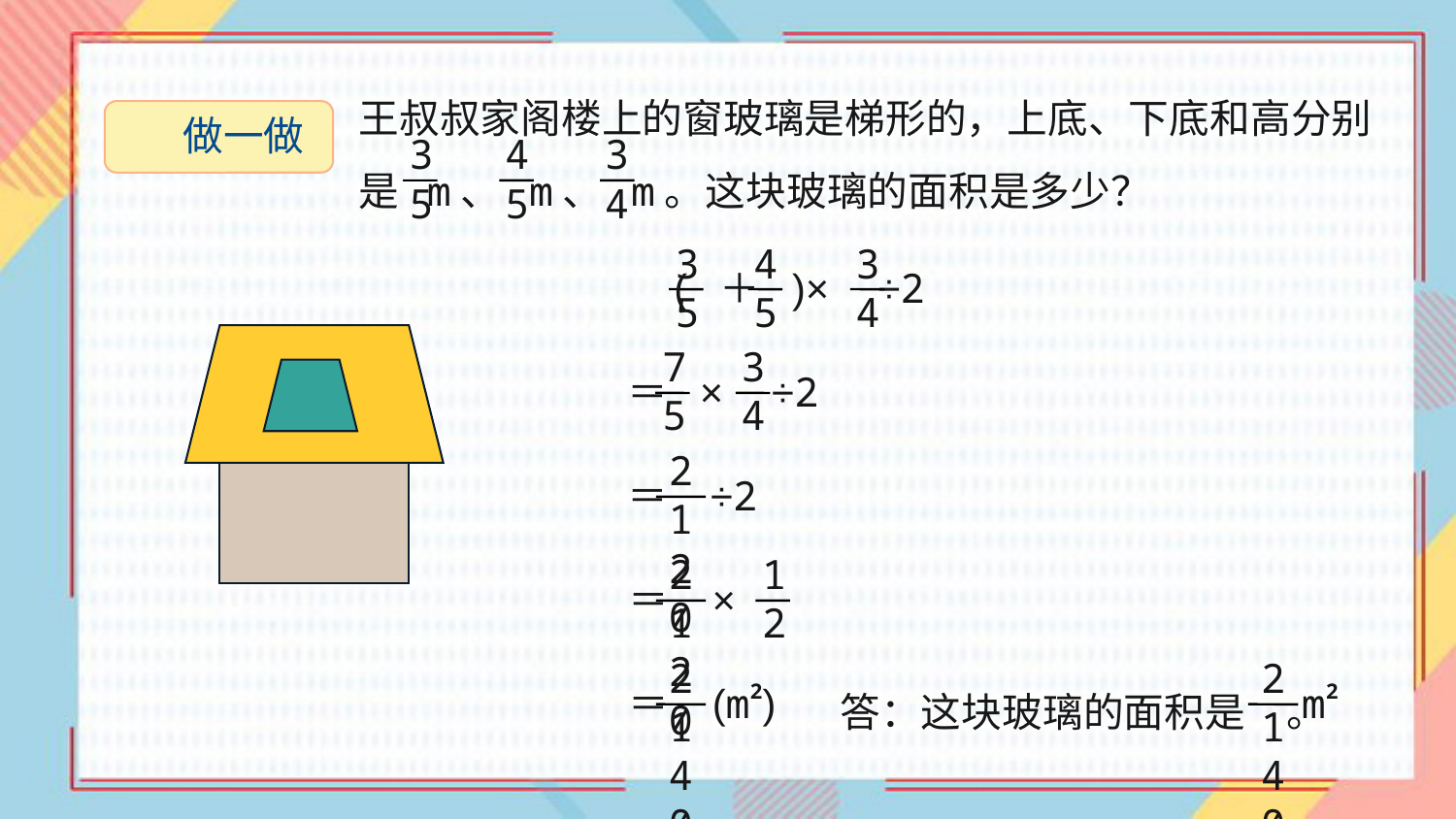

王叔叔家阁楼上的窗玻璃是梯形的，上底、下底和高分别是  m、  m、  m。这块玻璃的面积是多少？
3
5

4
5

3
4

做一做
3
5

4
5

3
4

(  ＋  )×  ÷2

7
5

3
4

＝  ×  ÷2
21
20

＝   ÷2
21
20

1
2

＝   ×
21
40

＝   (m2)
21
40

m2
答：这块玻璃的面积是     。